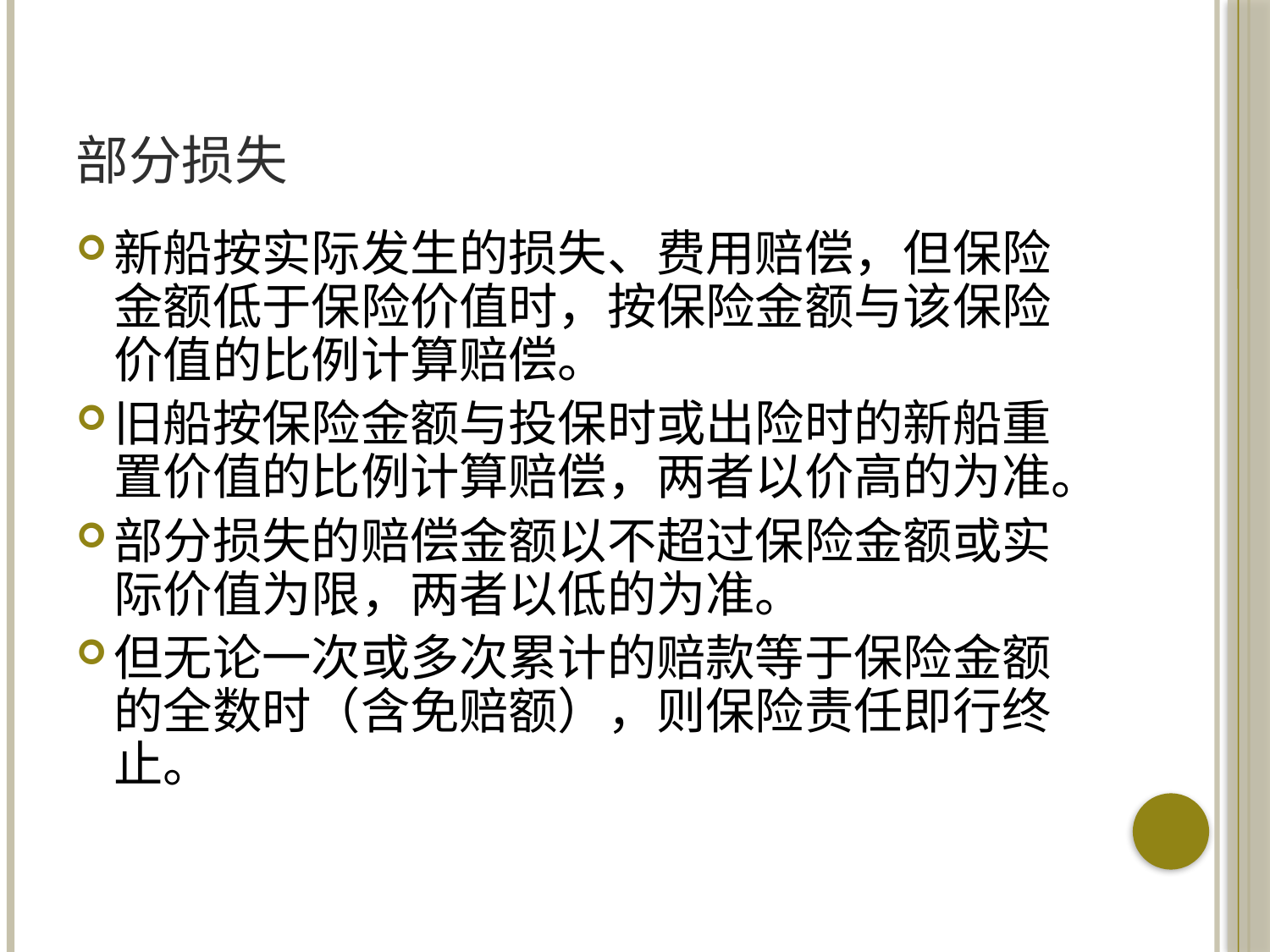

# 部分损失
新船按实际发生的损失、费用赔偿，但保险金额低于保险价值时，按保险金额与该保险价值的比例计算赔偿。
旧船按保险金额与投保时或出险时的新船重置价值的比例计算赔偿，两者以价高的为准。
部分损失的赔偿金额以不超过保险金额或实际价值为限，两者以低的为准。
但无论一次或多次累计的赔款等于保险金额的全数时（含免赔额），则保险责任即行终止。